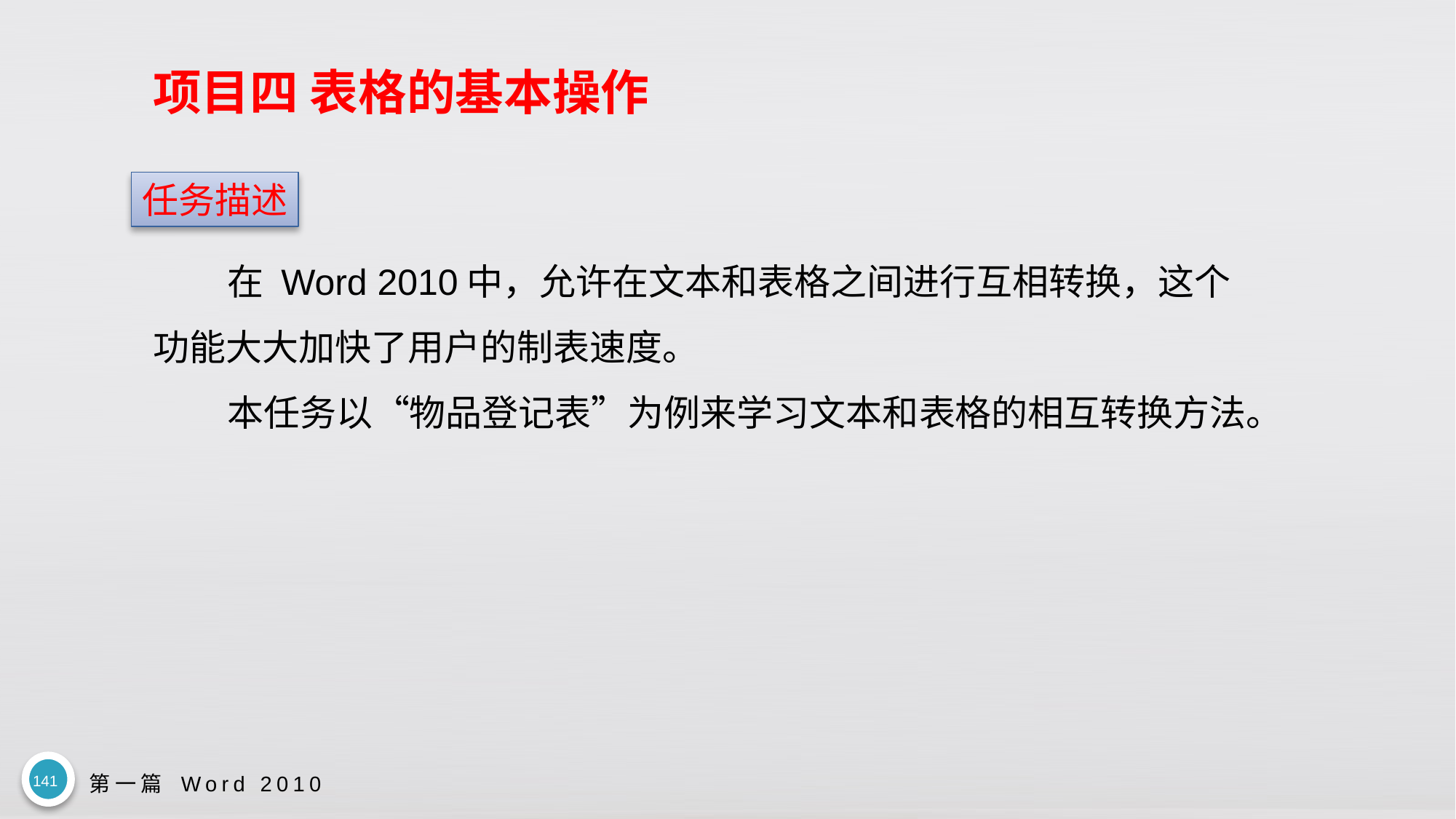

# 项目四 表格的基本操作
任务描述
在 Word 2010中，允许在文本和表格之间进行互相转换，这个功能大大加快了用户的制表速度。
本任务以“物品登记表”为例来学习文本和表格的相互转换方法。
141